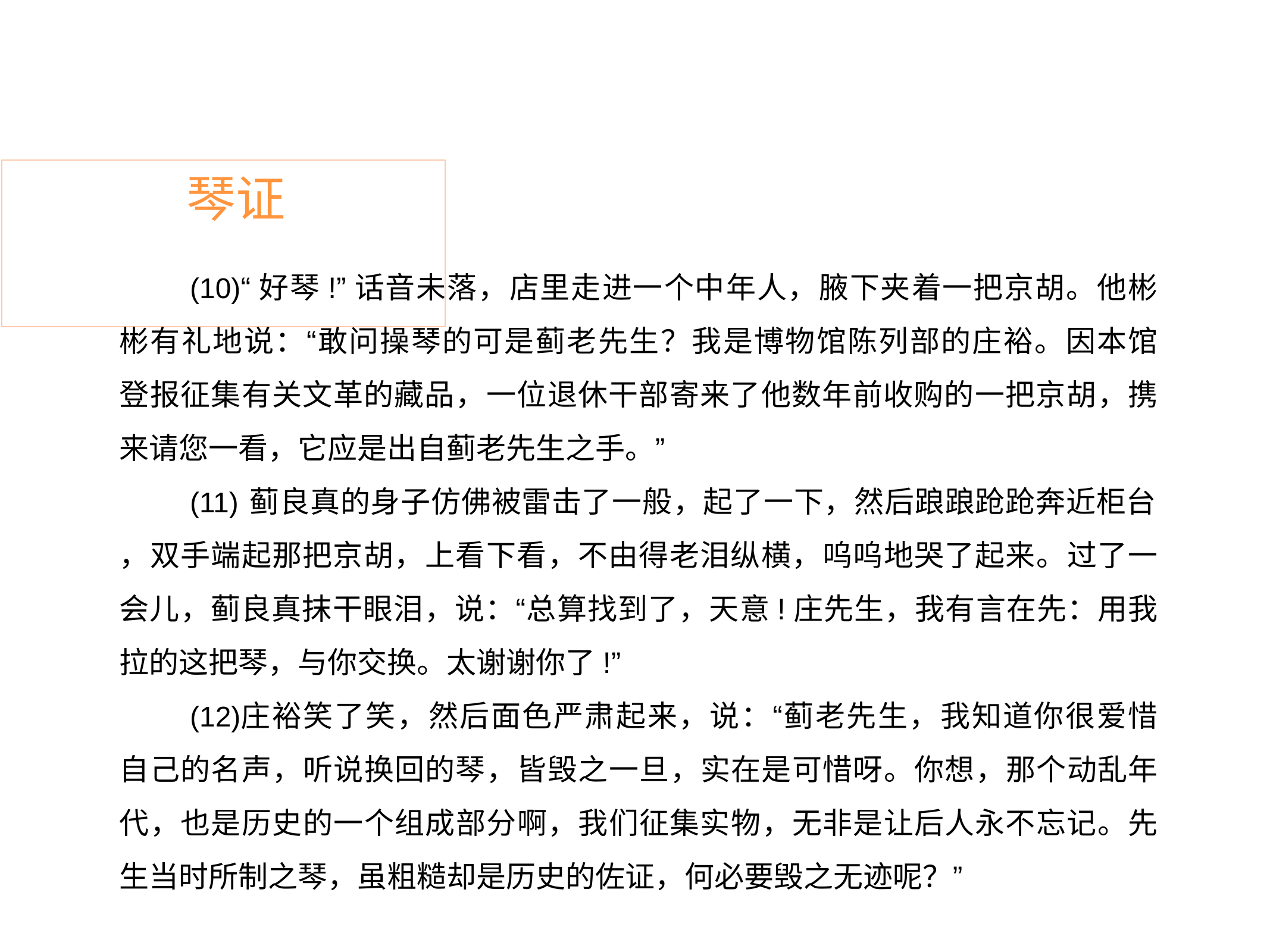

# 琴证
“好琴!”话音未落，店里走进一个中年人，腋下夹着一把京胡。他彬 彬有礼地说：“敢问操琴的可是蓟老先生？我是博物馆陈列部的庄裕。因本馆 登报征集有关文革的藏品，一位退休干部寄来了他数年前收购的一把京胡，携 来请您一看，它应是出自蓟老先生之手。”
蓟良真的身子仿佛被雷击了一般，起了一下，然后踉踉跄跄奔近柜台
，双手端起那把京胡，上看下看，不由得老泪纵横，呜呜地哭了起来。过了一 会儿，蓟良真抹干眼泪，说：“总算找到了，天意!庄先生，我有言在先：用我 拉的这把琴，与你交换。太谢谢你了!”
庄裕笑了笑，然后面色严肃起来，说：“蓟老先生，我知道你很爱惜 自己的名声，听说换回的琴，皆毁之一旦，实在是可惜呀。你想，那个动乱年 代，也是历史的一个组成部分啊，我们征集实物，无非是让后人永不忘记。先 生当时所制之琴，虽粗糙却是历史的佐证，何必要毁之无迹呢？”